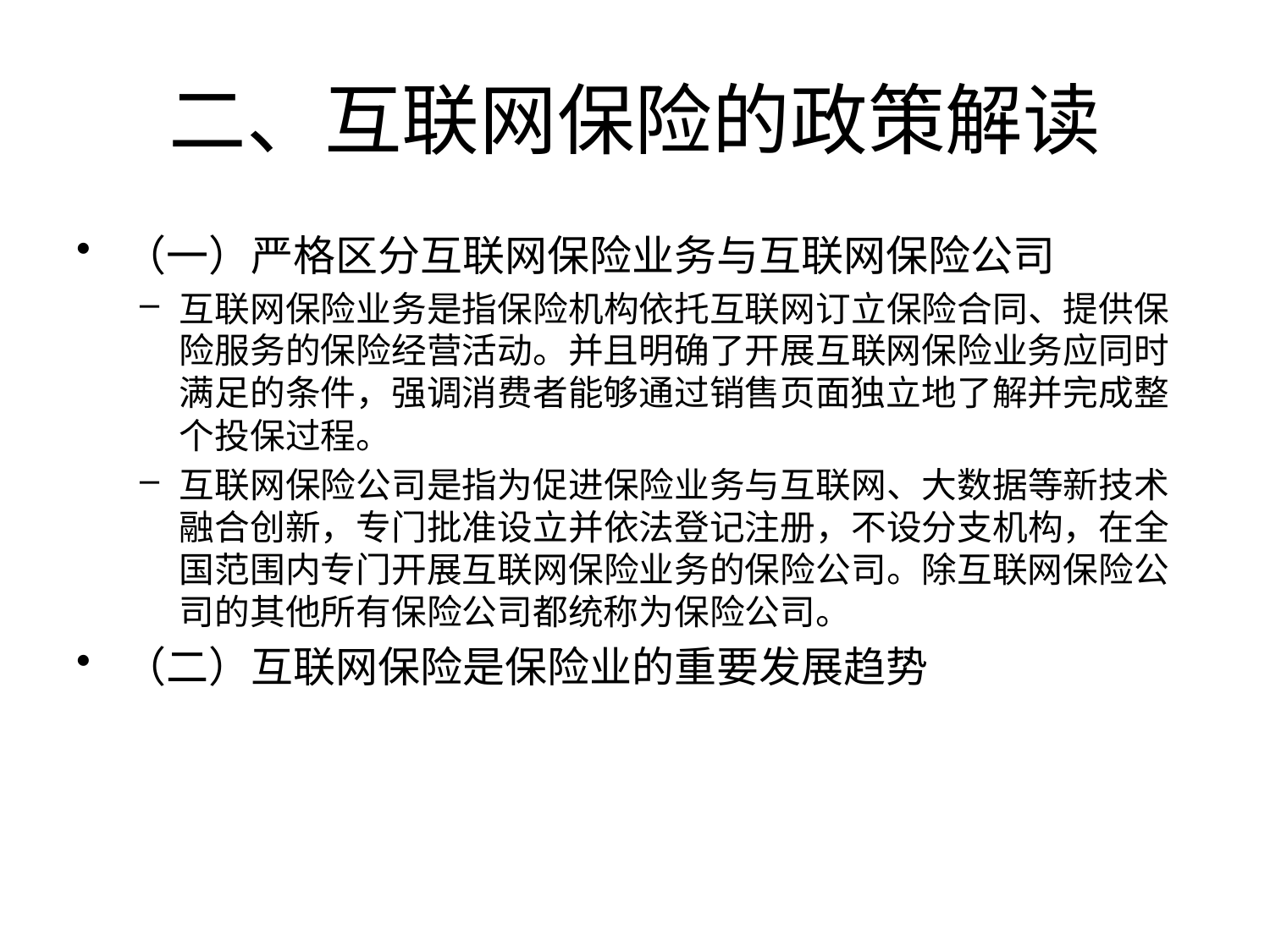

# 二、互联网保险的政策解读
（一）严格区分互联网保险业务与互联网保险公司
互联网保险业务是指保险机构依托互联网订立保险合同、提供保险服务的保险经营活动。并且明确了开展互联网保险业务应同时满足的条件，强调消费者能够通过销售页面独立地了解并完成整个投保过程。
互联网保险公司是指为促进保险业务与互联网、大数据等新技术融合创新，专门批准设立并依法登记注册，不设分支机构，在全国范围内专门开展互联网保险业务的保险公司。除互联网保险公司的其他所有保险公司都统称为保险公司。
（二）互联网保险是保险业的重要发展趋势